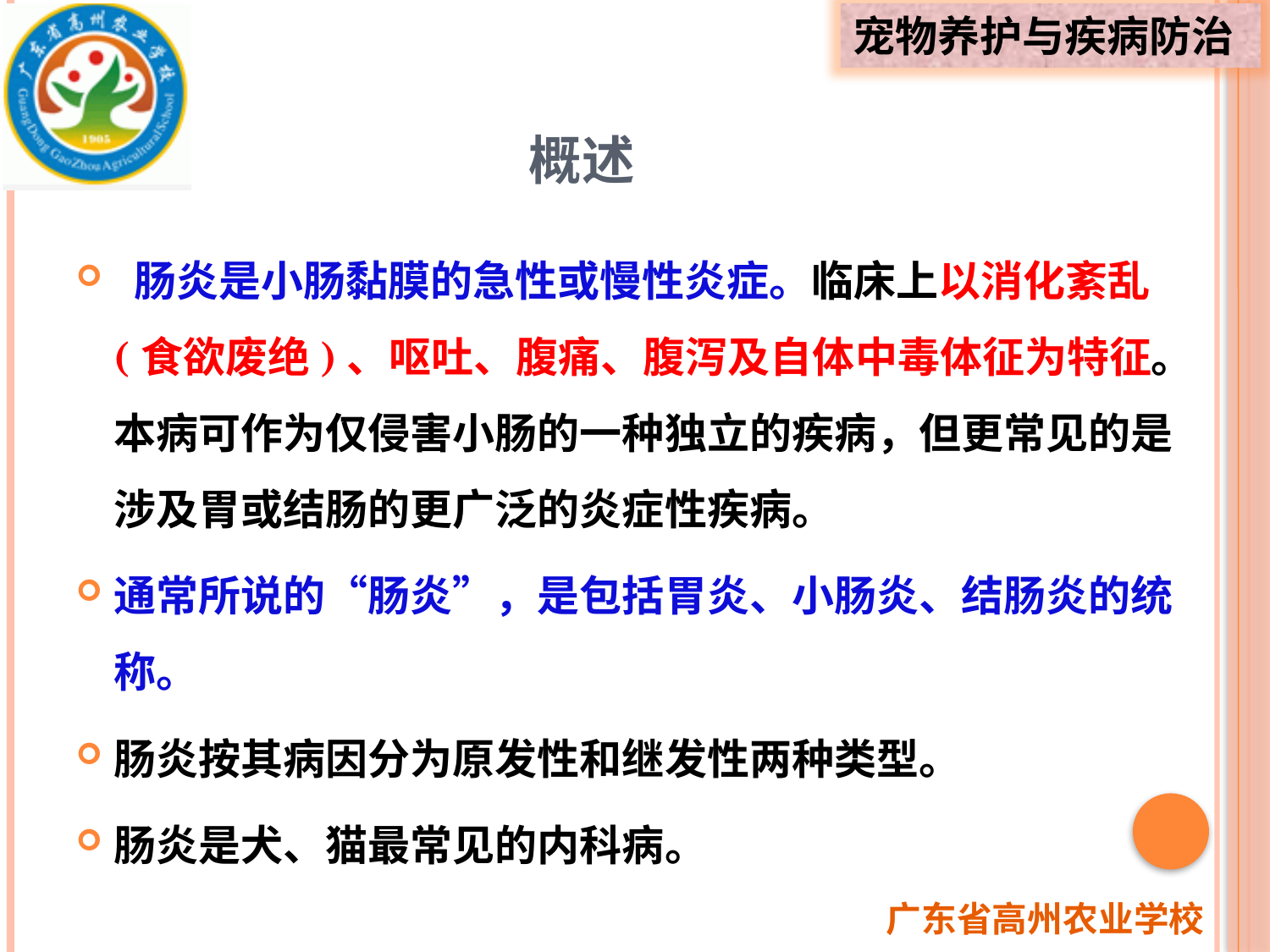

# 概述
 肠炎是小肠黏膜的急性或慢性炎症。临床上以消化紊乱 (食欲废绝)、呕吐、腹痛、腹泻及自体中毒体征为特征。本病可作为仅侵害小肠的一种独立的疾病，但更常见的是涉及胃或结肠的更广泛的炎症性疾病。
通常所说的“肠炎”，是包括胃炎、小肠炎、结肠炎的统称。
肠炎按其病因分为原发性和继发性两种类型。
肠炎是犬、猫最常见的内科病。